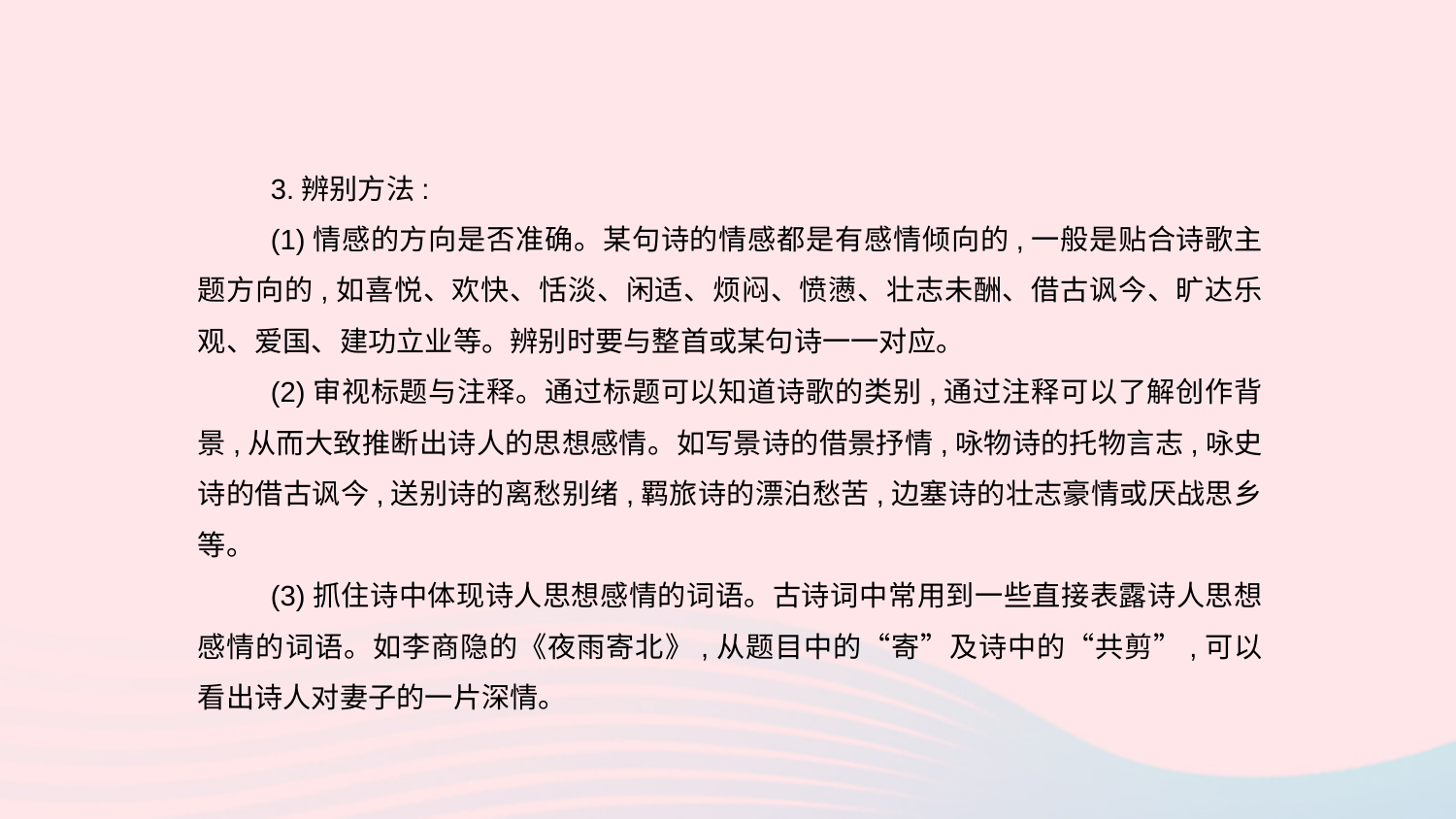

3.辨别方法:
(1)情感的方向是否准确。某句诗的情感都是有感情倾向的,一般是贴合诗歌主题方向的,如喜悦、欢快、恬淡、闲适、烦闷、愤懑、壮志未酬、借古讽今、旷达乐观、爱国、建功立业等。辨别时要与整首或某句诗一一对应。
(2)审视标题与注释。通过标题可以知道诗歌的类别,通过注释可以了解创作背景,从而大致推断出诗人的思想感情。如写景诗的借景抒情,咏物诗的托物言志,咏史诗的借古讽今,送别诗的离愁别绪,羁旅诗的漂泊愁苦,边塞诗的壮志豪情或厌战思乡等。
(3)抓住诗中体现诗人思想感情的词语。古诗词中常用到一些直接表露诗人思想感情的词语。如李商隐的《夜雨寄北》,从题目中的“寄”及诗中的“共剪”,可以看出诗人对妻子的一片深情。